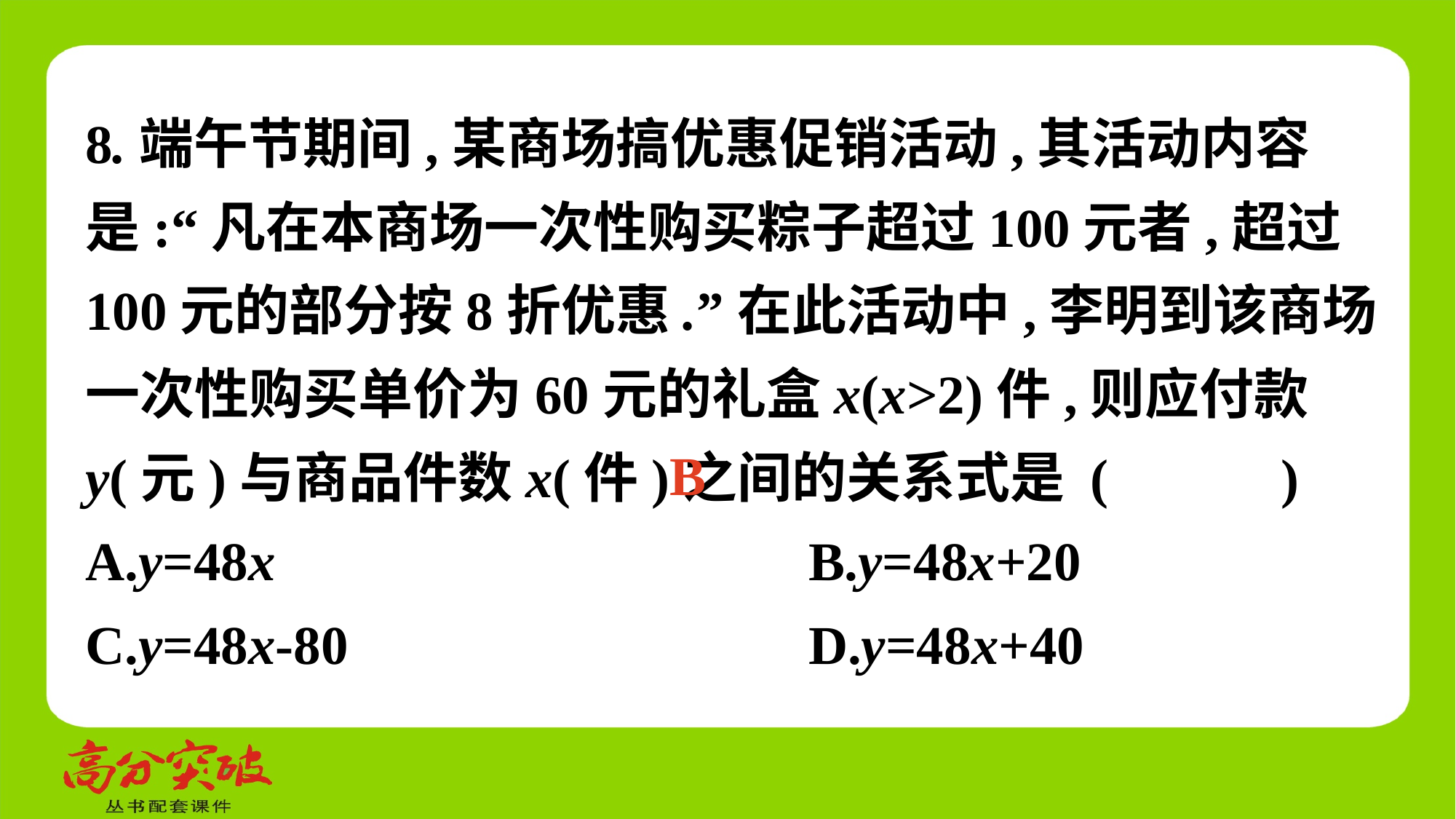

8.端午节期间,某商场搞优惠促销活动,其活动内容是:“凡在本商场一次性购买粽子超过100元者,超过100元的部分按8折优惠.”在此活动中,李明到该商场一次性购买单价为60元的礼盒x(x>2)件,则应付款y(元)与商品件数x(件)之间的关系式是 (　   　)
A.y=48x	                                     B.y=48x+20
C.y=48x-80	                             D.y=48x+40
B